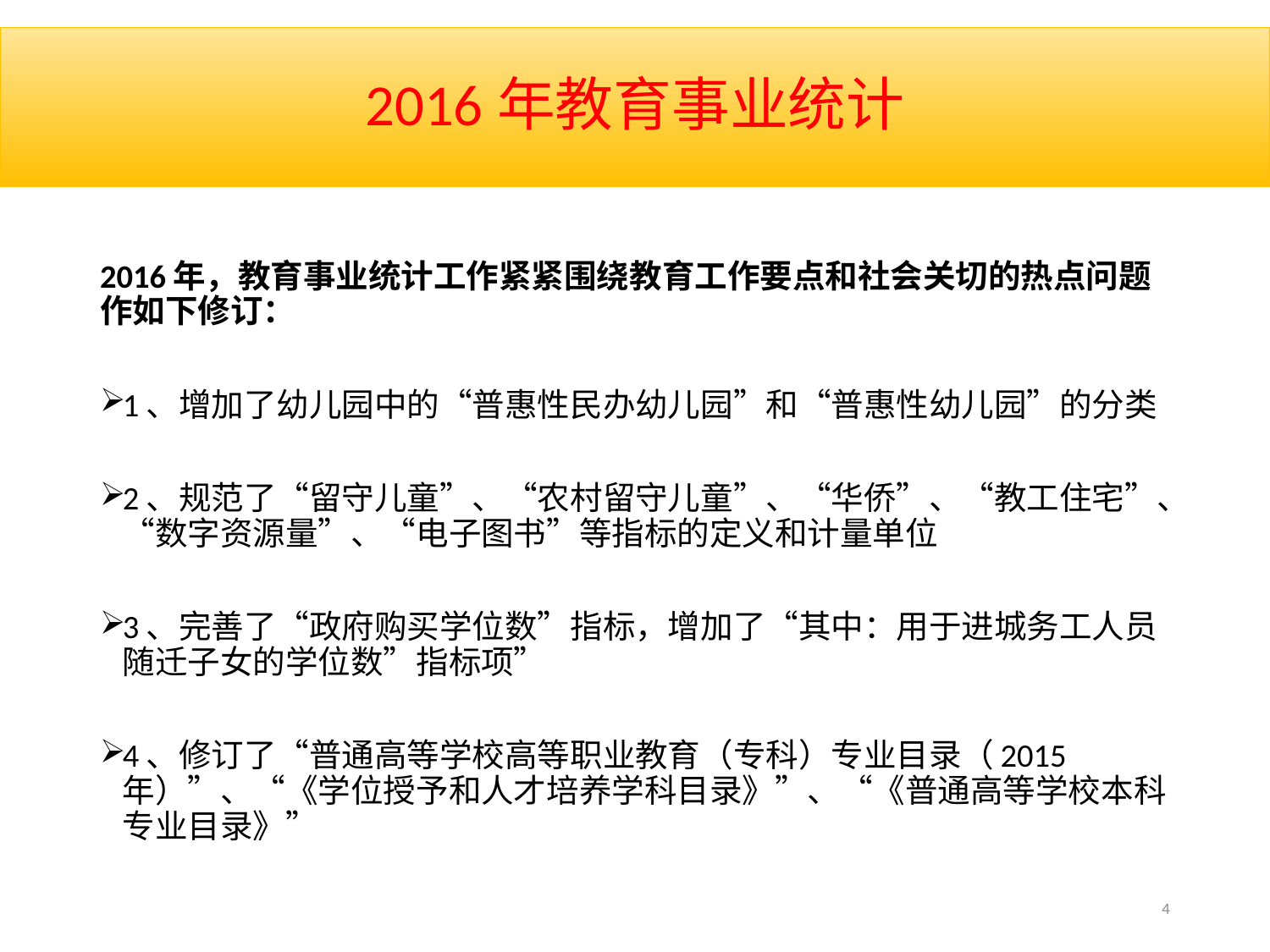

# 2016年教育事业统计
2016年，教育事业统计工作紧紧围绕教育工作要点和社会关切的热点问题作如下修订：

1、增加了幼儿园中的“普惠性民办幼儿园”和“普惠性幼儿园”的分类

2、规范了“留守儿童”、“农村留守儿童”、“华侨”、“教工住宅”、“数字资源量”、“电子图书”等指标的定义和计量单位

3、完善了“政府购买学位数”指标，增加了“其中：用于进城务工人员随迁子女的学位数”指标项”

4、修订了“普通高等学校高等职业教育（专科）专业目录（2015年）”、“《学位授予和人才培养学科目录》”、“《普通高等学校本科专业目录》”

4